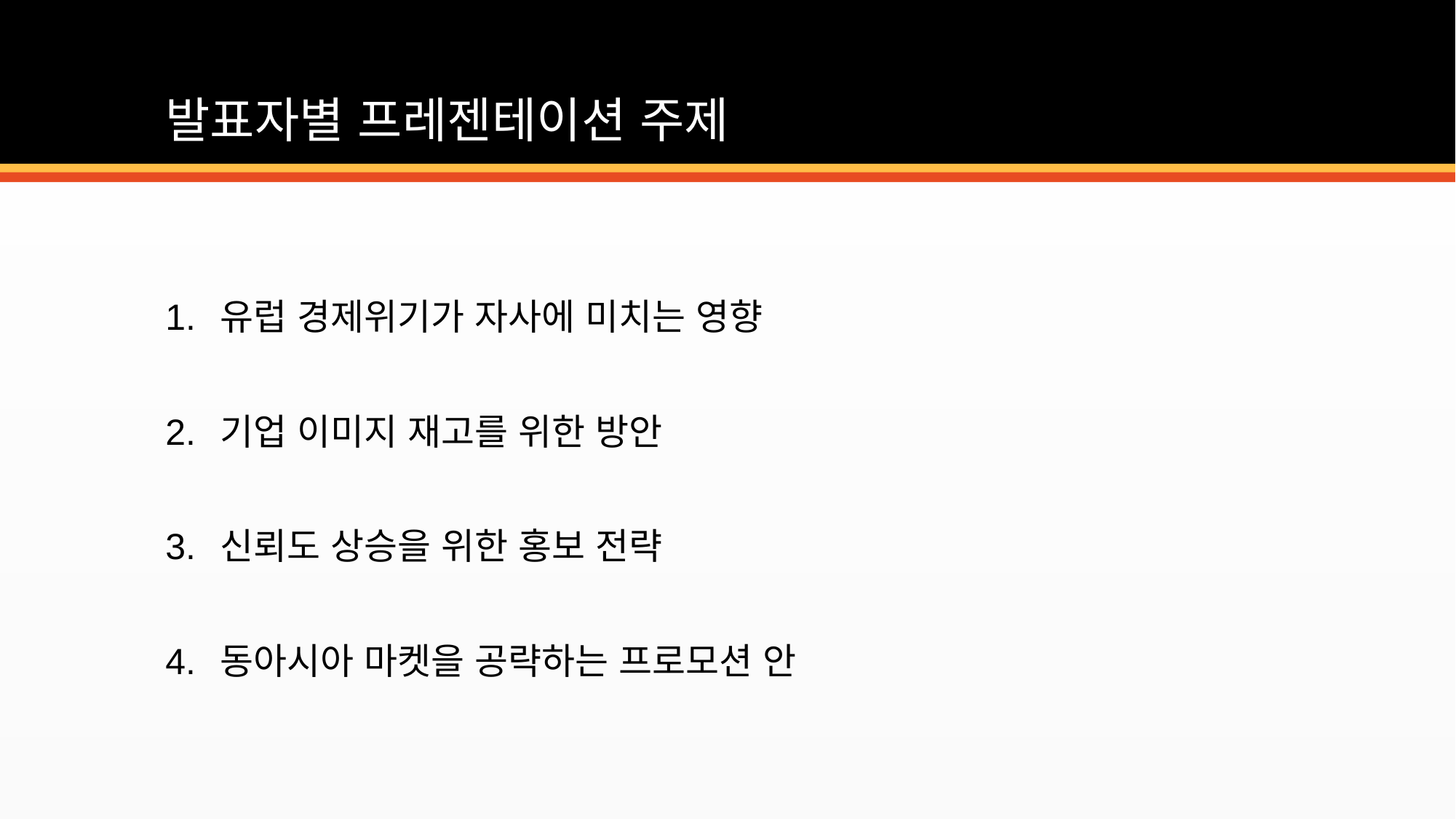

# 발표자별 프레젠테이션 주제
유럽 경제위기가 자사에 미치는 영향
기업 이미지 재고를 위한 방안
신뢰도 상승을 위한 홍보 전략
동아시아 마켓을 공략하는 프로모션 안